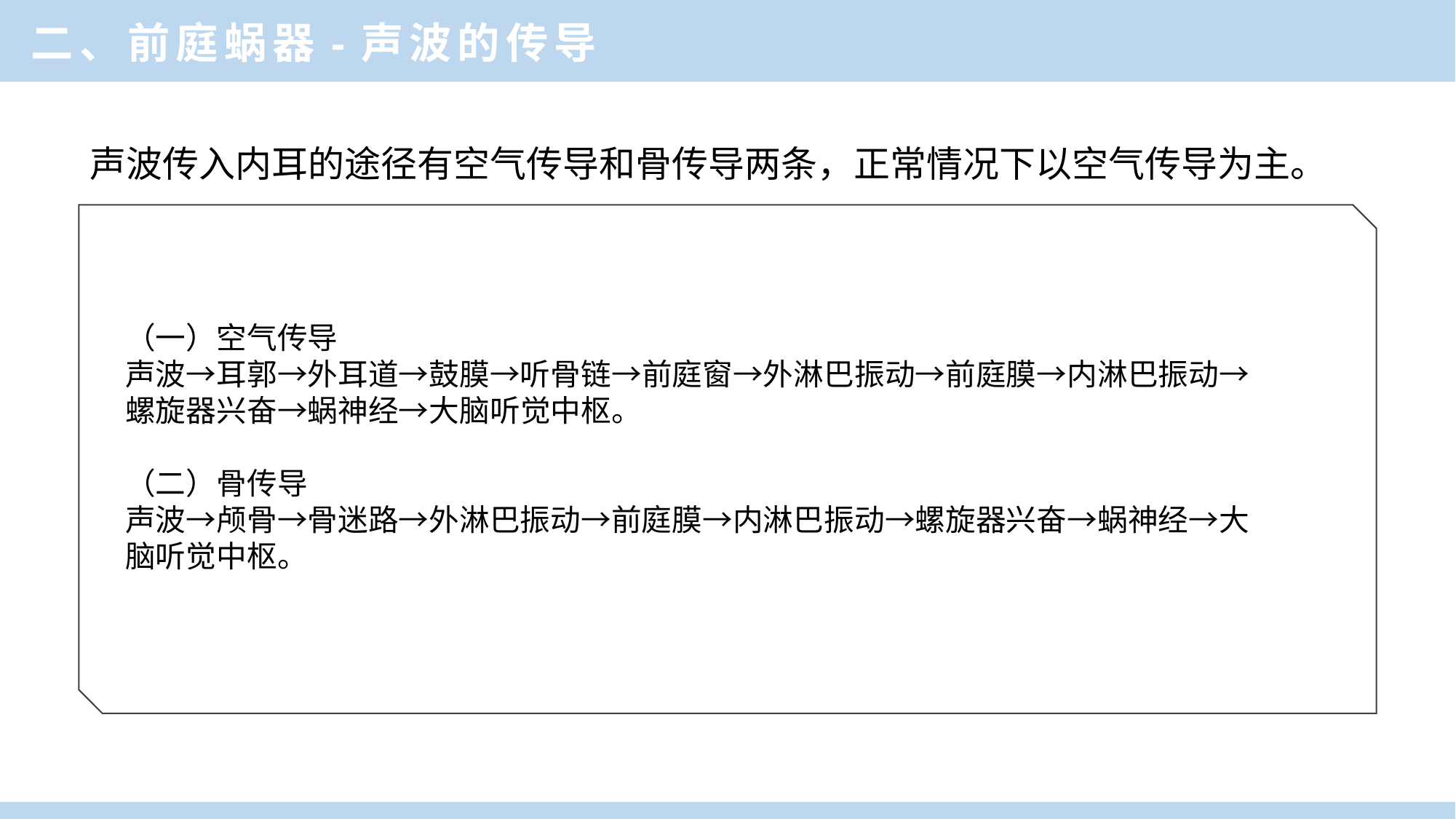

二、前庭蜗器-声波的传导
声波传入内耳的途径有空气传导和骨传导两条，正常情况下以空气传导为主。

（一）空气传导
声波→耳郭→外耳道→鼓膜→听骨链→前庭窗→外淋巴振动→前庭膜→内淋巴振动→螺旋器兴奋→蜗神经→大脑听觉中枢。

（二）骨传导
声波→颅骨→骨迷路→外淋巴振动→前庭膜→内淋巴振动→螺旋器兴奋→蜗神经→大脑听觉中枢。